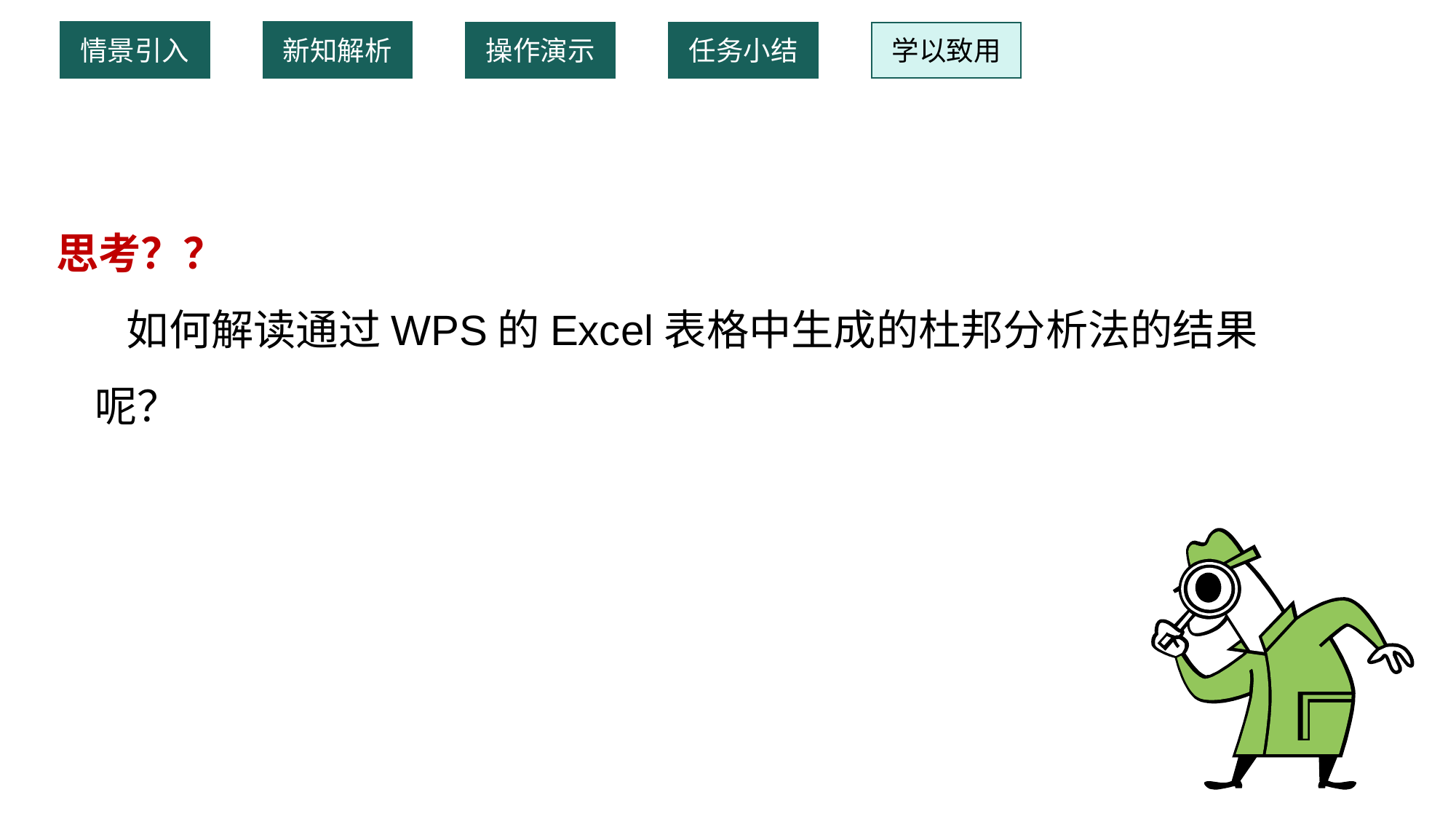

情景引入
新知解析
操作演示
任务小结
学以致用
   思考？？
         如何解读通过WPS的Excel表格中生成的杜邦分析法的结果呢？